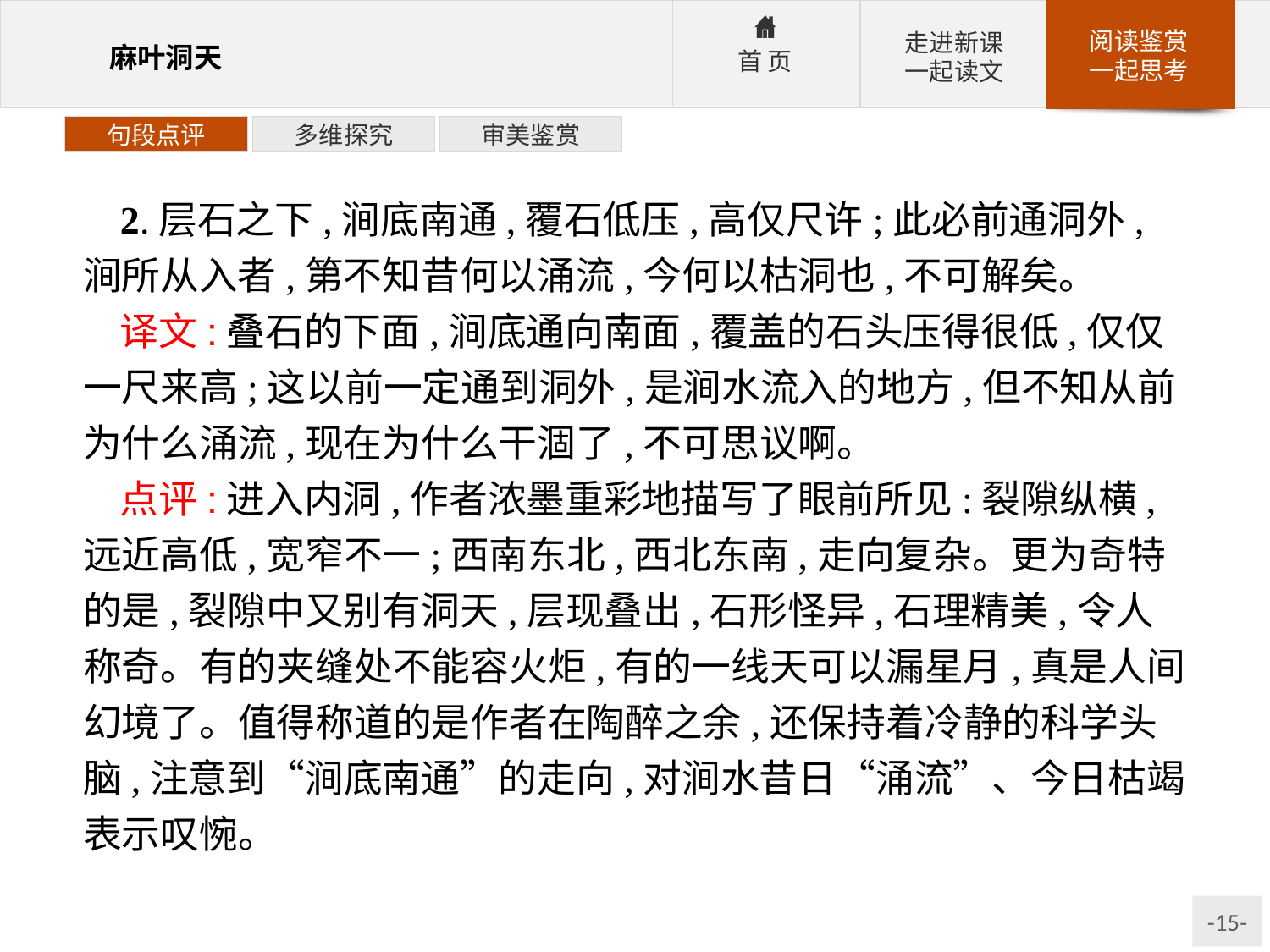

句段点评
多维探究
审美鉴赏
2.层石之下,涧底南通,覆石低压,高仅尺许;此必前通洞外,涧所从入者,第不知昔何以涌流,今何以枯洞也,不可解矣。
译文:叠石的下面,涧底通向南面,覆盖的石头压得很低,仅仅一尺来高;这以前一定通到洞外,是涧水流入的地方,但不知从前为什么涌流,现在为什么干涸了,不可思议啊。
点评:进入内洞,作者浓墨重彩地描写了眼前所见:裂隙纵横,远近高低,宽窄不一;西南东北,西北东南,走向复杂。更为奇特的是,裂隙中又别有洞天,层现叠出,石形怪异,石理精美,令人称奇。有的夹缝处不能容火炬,有的一线天可以漏星月,真是人间幻境了。值得称道的是作者在陶醉之余,还保持着冷静的科学头脑,注意到“涧底南通”的走向,对涧水昔日“涌流”、今日枯竭表示叹惋。